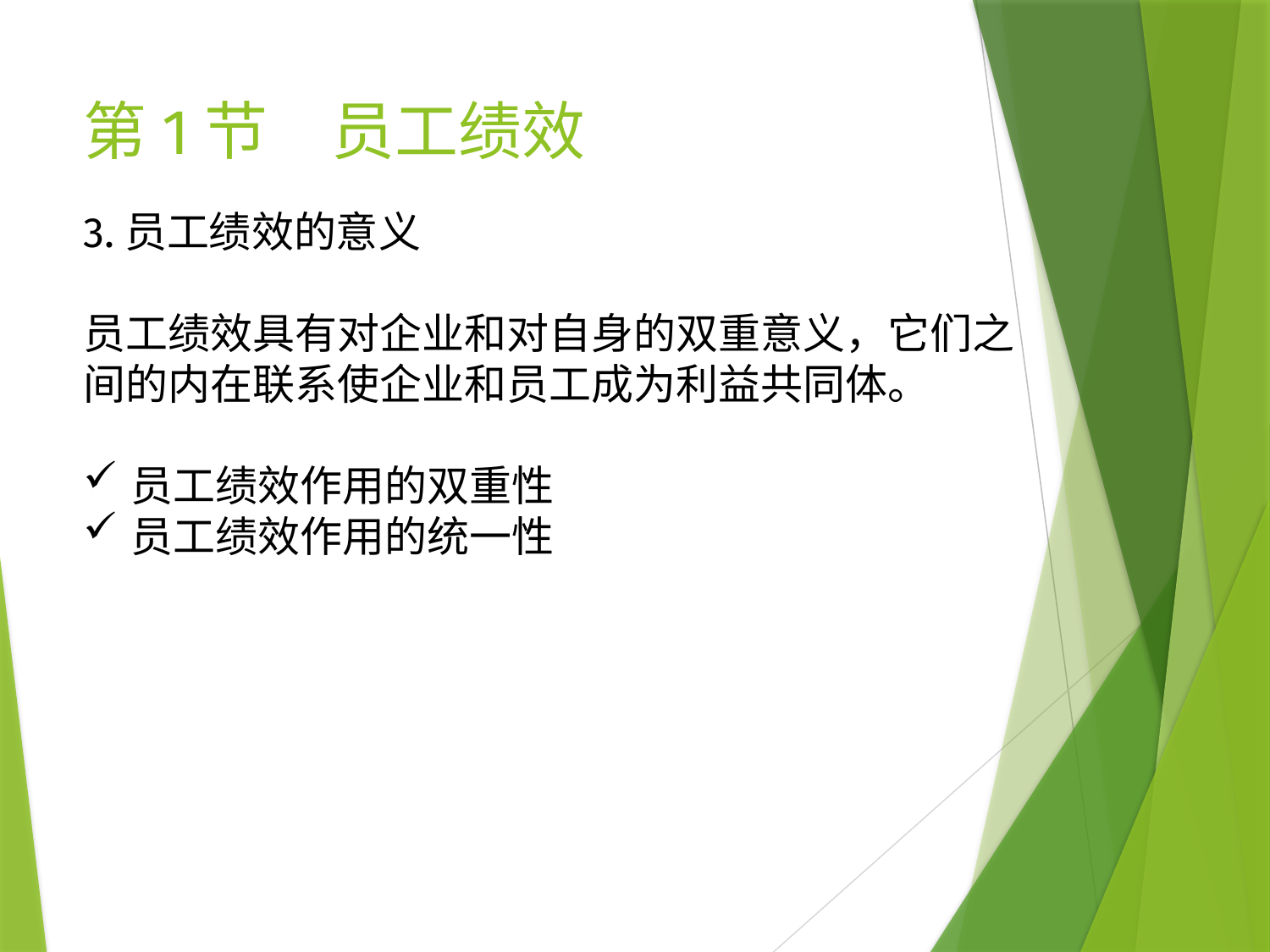

# 第1节　员工绩效
3.员工绩效的意义

员工绩效具有对企业和对自身的双重意义，它们之间的内在联系使企业和员工成为利益共同体。

员工绩效作用的双重性
员工绩效作用的统一性